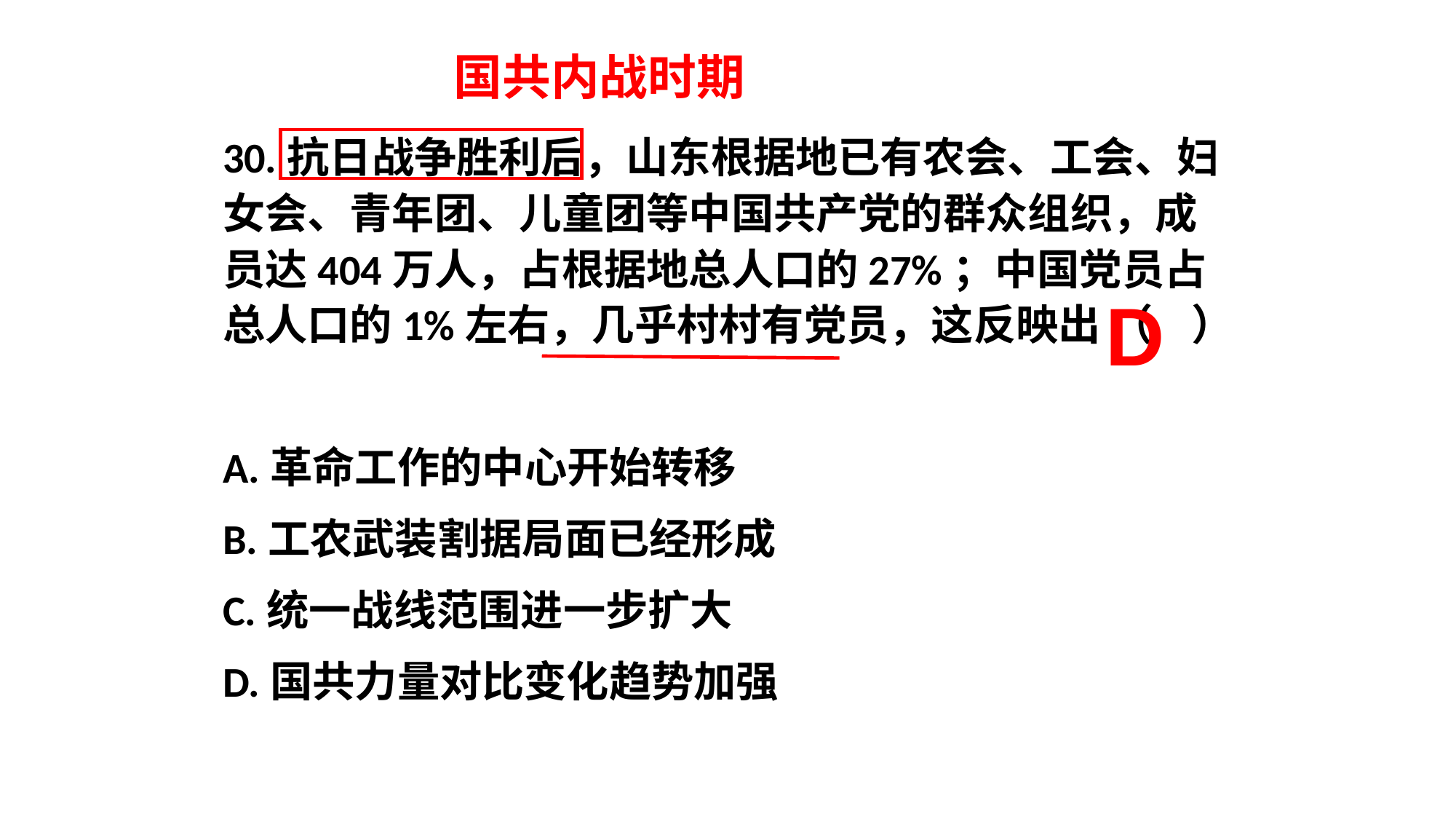

国共内战时期
30.抗日战争胜利后，山东根据地已有农会、工会、妇女会、青年团、儿童团等中国共产党的群众组织，成员达404万人，占根据地总人口的27%；中国党员占总人口的1%左右，几乎村村有党员，这反映出 （    ）

A.革命工作的中心开始转移
B.工农武装割据局面已经形成
C.统一战线范围进一步扩大
D.国共力量对比变化趋势加强

D